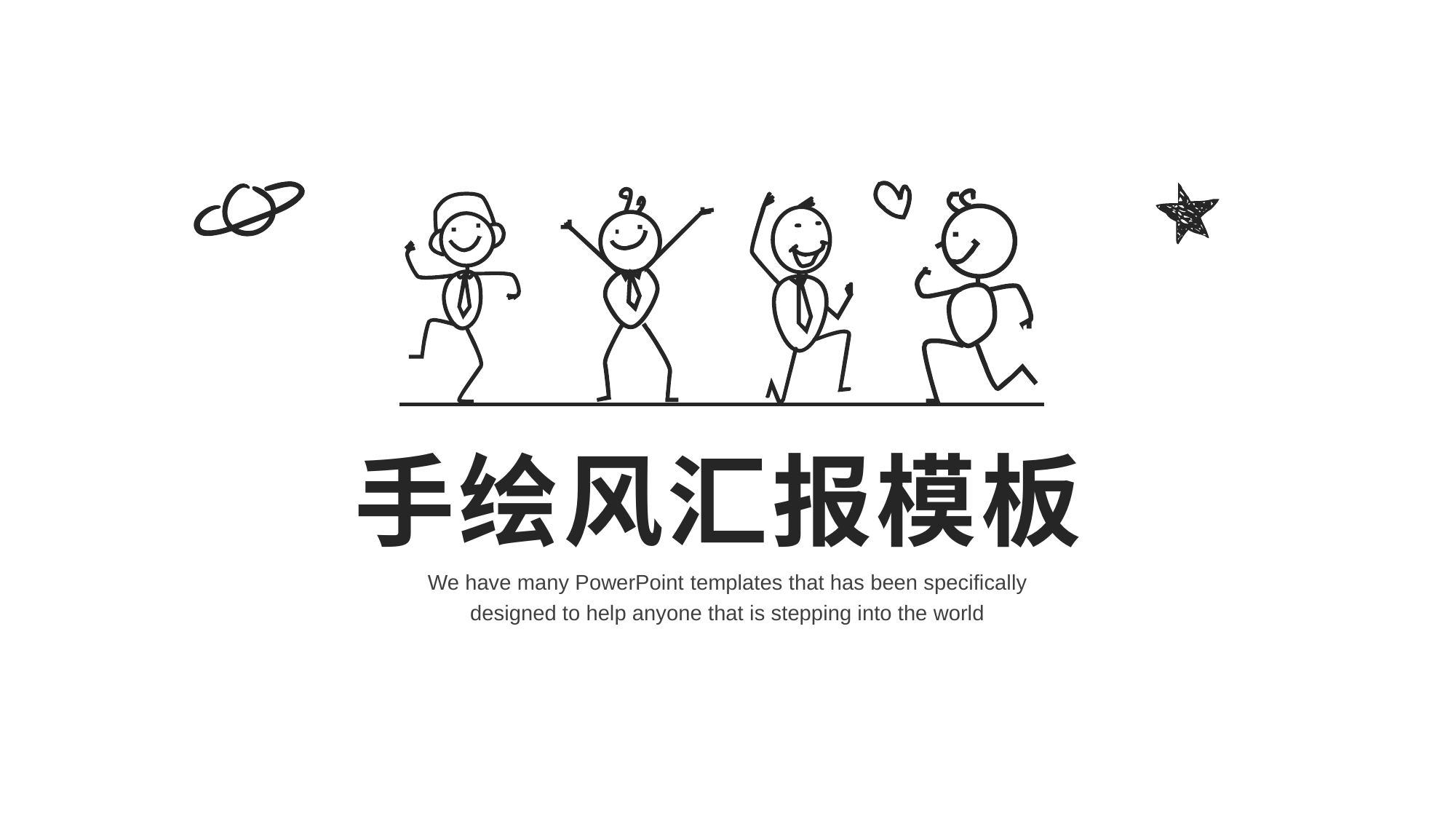

手绘风汇报模板
We have many PowerPoint templates that has been specifically designed to help anyone that is stepping into the world